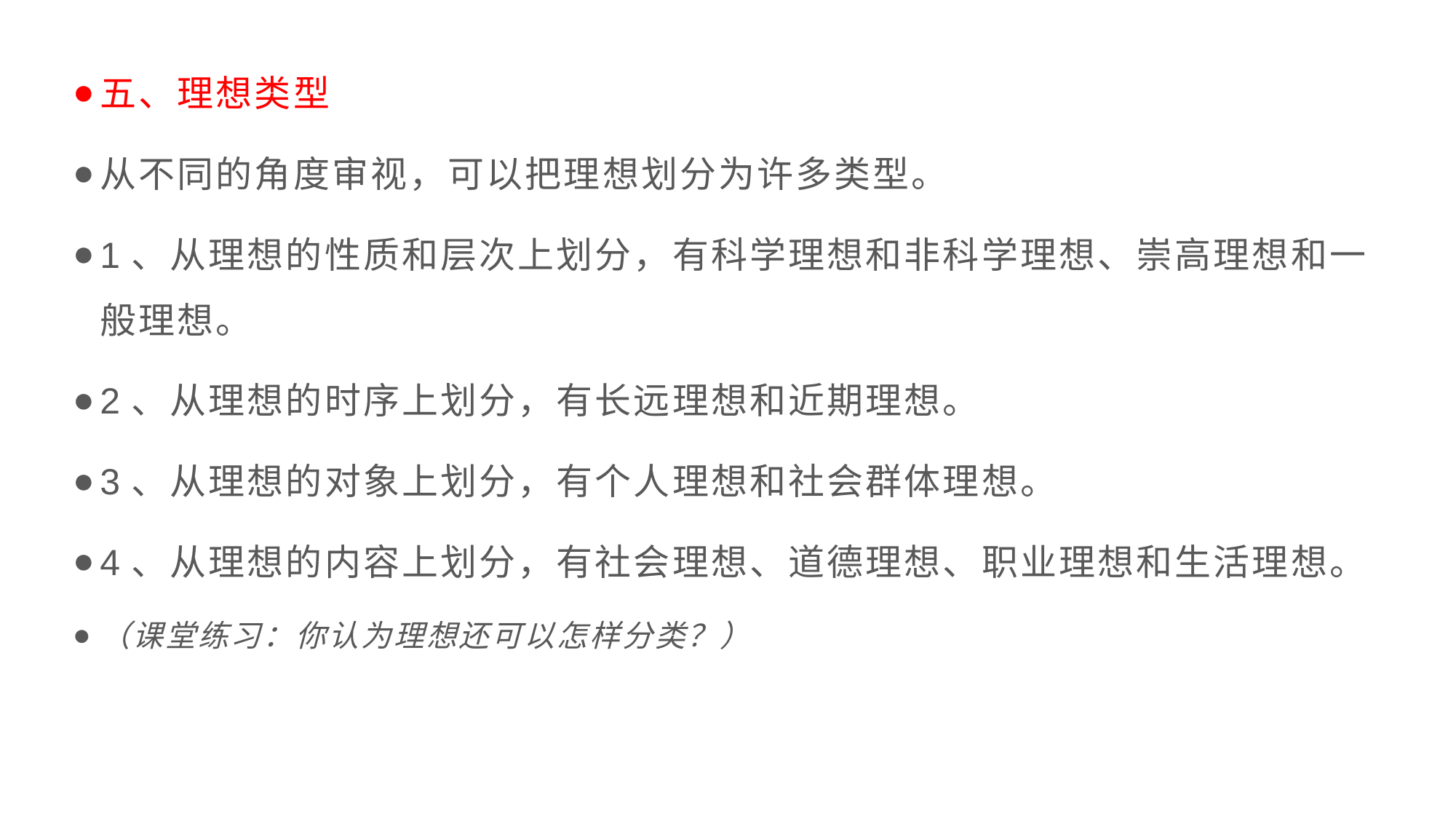

五、理想类型
从不同的角度审视，可以把理想划分为许多类型。
1、从理想的性质和层次上划分，有科学理想和非科学理想、崇高理想和一般理想。
2、从理想的时序上划分，有长远理想和近期理想。
3、从理想的对象上划分，有个人理想和社会群体理想。
4、从理想的内容上划分，有社会理想、道德理想、职业理想和生活理想。
（课堂练习：你认为理想还可以怎样分类？）

9